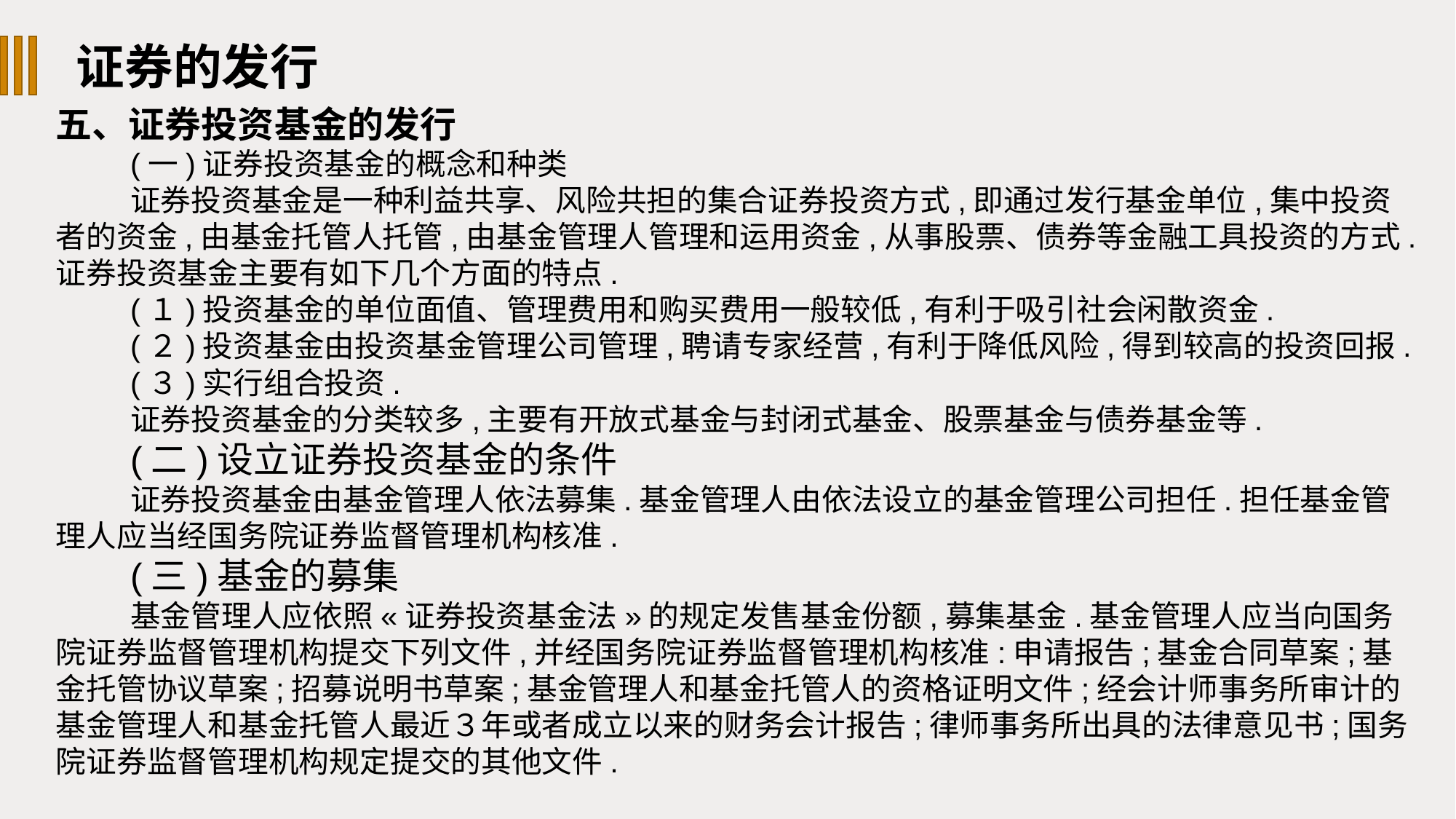

证券的发行

五、证券投资基金的发行
(一)证券投资基金的概念和种类
证券投资基金是一种利益共享、风险共担的集合证券投资方式,即通过发行基金单位,集中投资者的资金,由基金托管人托管,由基金管理人管理和运用资金,从事股票、债券等金融工具投资的方式.证券投资基金主要有如下几个方面的特点.
(１)投资基金的单位面值、管理费用和购买费用一般较低,有利于吸引社会闲散资金.
(２)投资基金由投资基金管理公司管理,聘请专家经营,有利于降低风险,得到较高的投资回报.
(３)实行组合投资.
证券投资基金的分类较多,主要有开放式基金与封闭式基金、股票基金与债券基金等.
(二)设立证券投资基金的条件
证券投资基金由基金管理人依法募集.基金管理人由依法设立的基金管理公司担任.担任基金管理人应当经国务院证券监督管理机构核准.
(三)基金的募集
基金管理人应依照«证券投资基金法»的规定发售基金份额,募集基金.基金管理人应当向国务院证券监督管理机构提交下列文件,并经国务院证券监督管理机构核准:申请报告;基金合同草案;基金托管协议草案;招募说明书草案;基金管理人和基金托管人的资格证明文件;经会计师事务所审计的基金管理人和基金托管人最近３年或者成立以来的财务会计报告;律师事务所出具的法律意见书;国务院证券监督管理机构规定提交的其他文件.